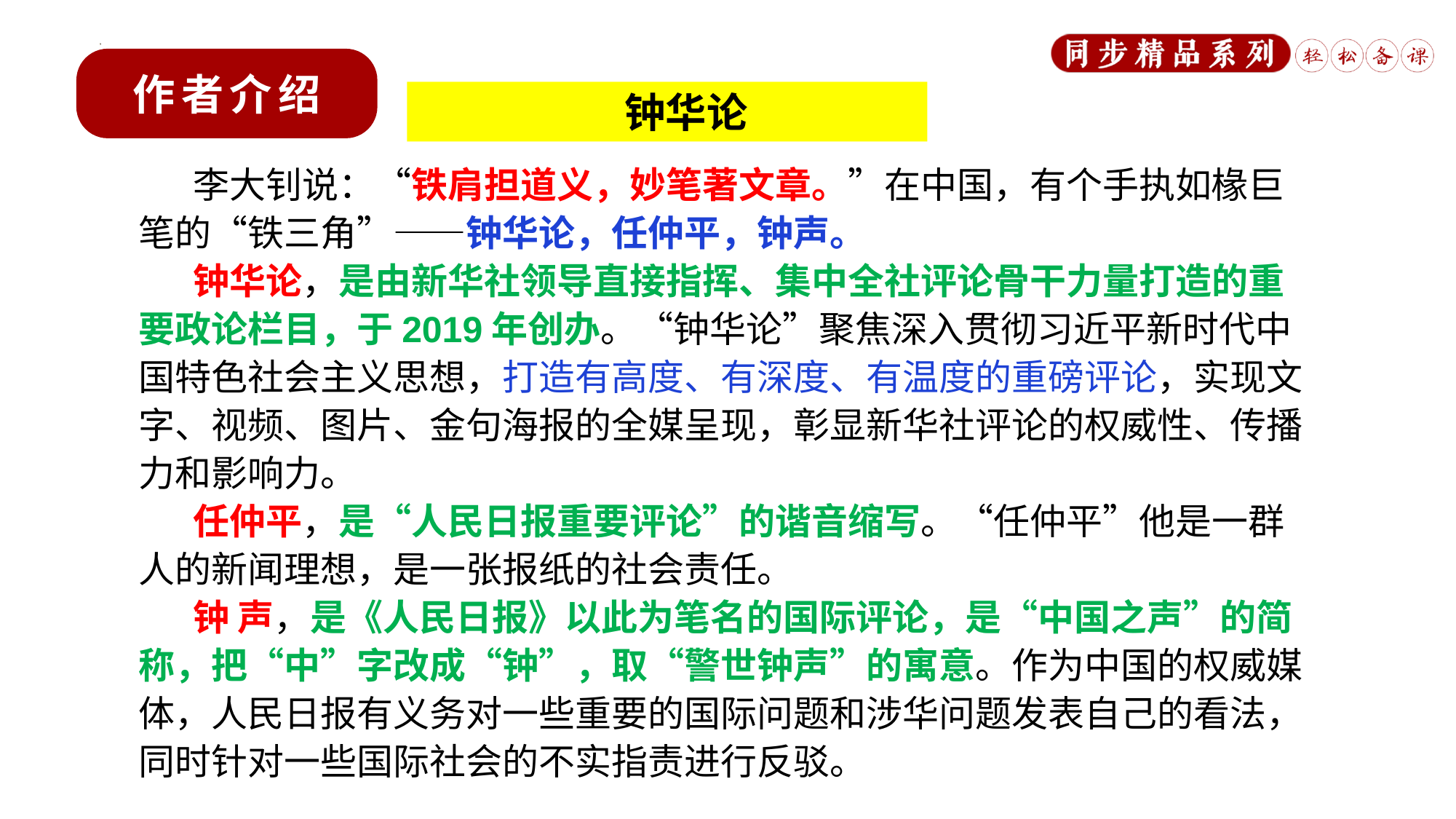

钟华论
李大钊说：“铁肩担道义，妙笔著文章。”在中国，有个手执如椽巨笔的“铁三角”——钟华论，任仲平，钟声。
钟华论，是由新华社领导直接指挥、集中全社评论骨干力量打造的重要政论栏目，于2019年创办。“钟华论”聚焦深入贯彻习近平新时代中国特色社会主义思想，打造有高度、有深度、有温度的重磅评论，实现文字、视频、图片、金句海报的全媒呈现，彰显新华社评论的权威性、传播力和影响力。
任仲平，是“人民日报重要评论”的谐音缩写。“任仲平”他是一群人的新闻理想，是一张报纸的社会责任。
钟 声，是《人民日报》以此为笔名的国际评论，是“中国之声”的简称，把“中”字改成“钟”，取“警世钟声”的寓意。作为中国的权威媒体，人民日报有义务对一些重要的国际问题和涉华问题发表自己的看法，同时针对一些国际社会的不实指责进行反驳。